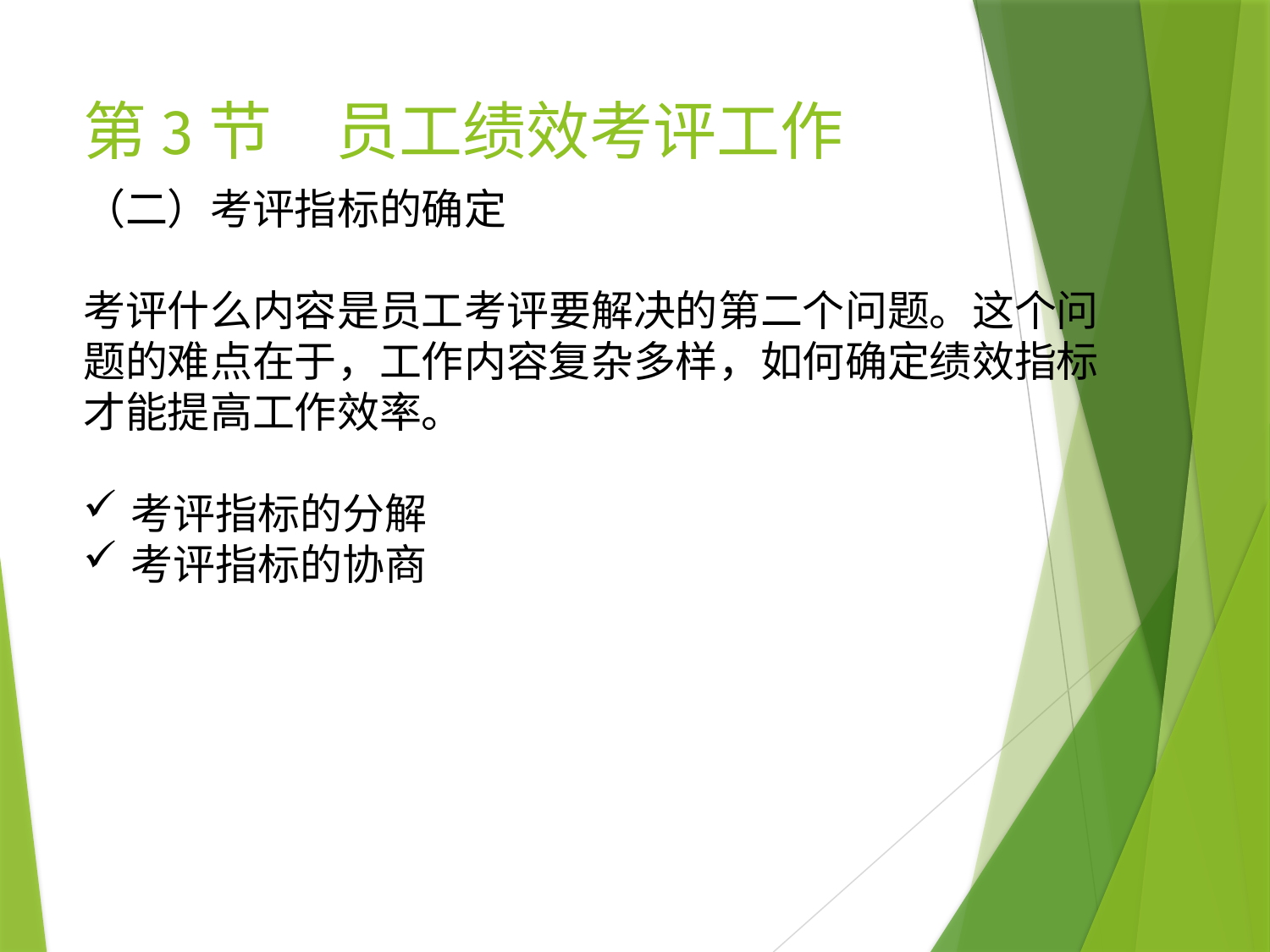

# 第3节　员工绩效考评工作
（二）考评指标的确定

考评什么内容是员工考评要解决的第二个问题。这个问题的难点在于，工作内容复杂多样，如何确定绩效指标才能提高工作效率。

考评指标的分解
考评指标的协商